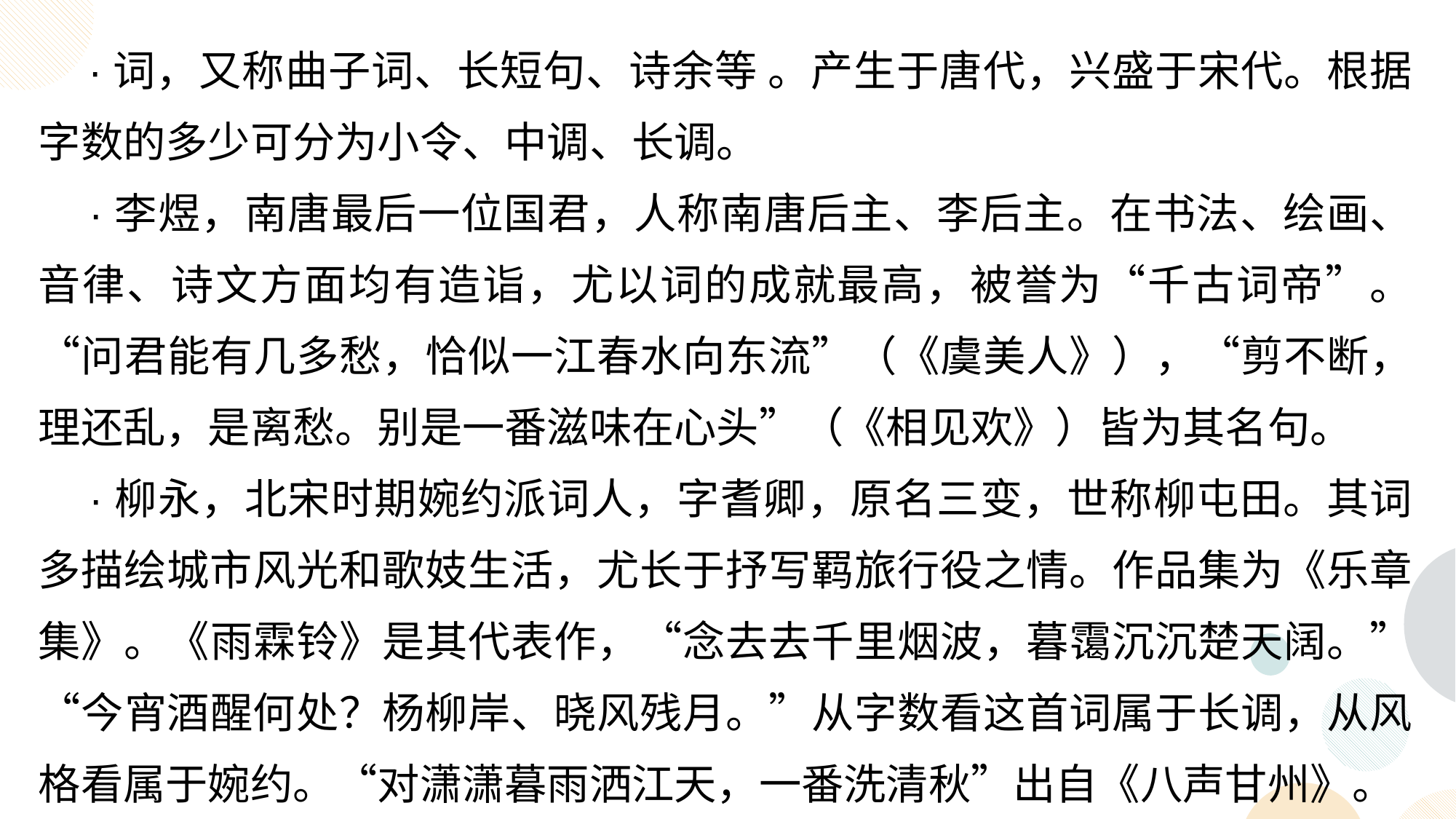

·词，又称曲子词、长短句、诗余等 。产生于唐代，兴盛于宋代。根据字数的多少可分为小令、中调、长调。
    ·李煜，南唐最后一位国君，人称南唐后主、李后主。在书法、绘画、音律、诗文方面均有造诣，尤以词的成就最高，被誉为“千古词帝”。“问君能有几多愁，恰似一江春水向东流”（《虞美人》），“剪不断，理还乱，是离愁。别是一番滋味在心头”（《相见欢》）皆为其名句。
    ·柳永，北宋时期婉约派词人，字耆卿，原名三变，世称柳屯田。其词多描绘城市风光和歌妓生活，尤长于抒写羁旅行役之情。作品集为《乐章集》。《雨霖铃》是其代表作，“念去去千里烟波，暮霭沉沉楚天阔。” “今宵酒醒何处？杨柳岸、晓风残月。”从字数看这首词属于长调，从风格看属于婉约。“对潇潇暮雨洒江天，一番洗清秋”出自《八声甘州》。